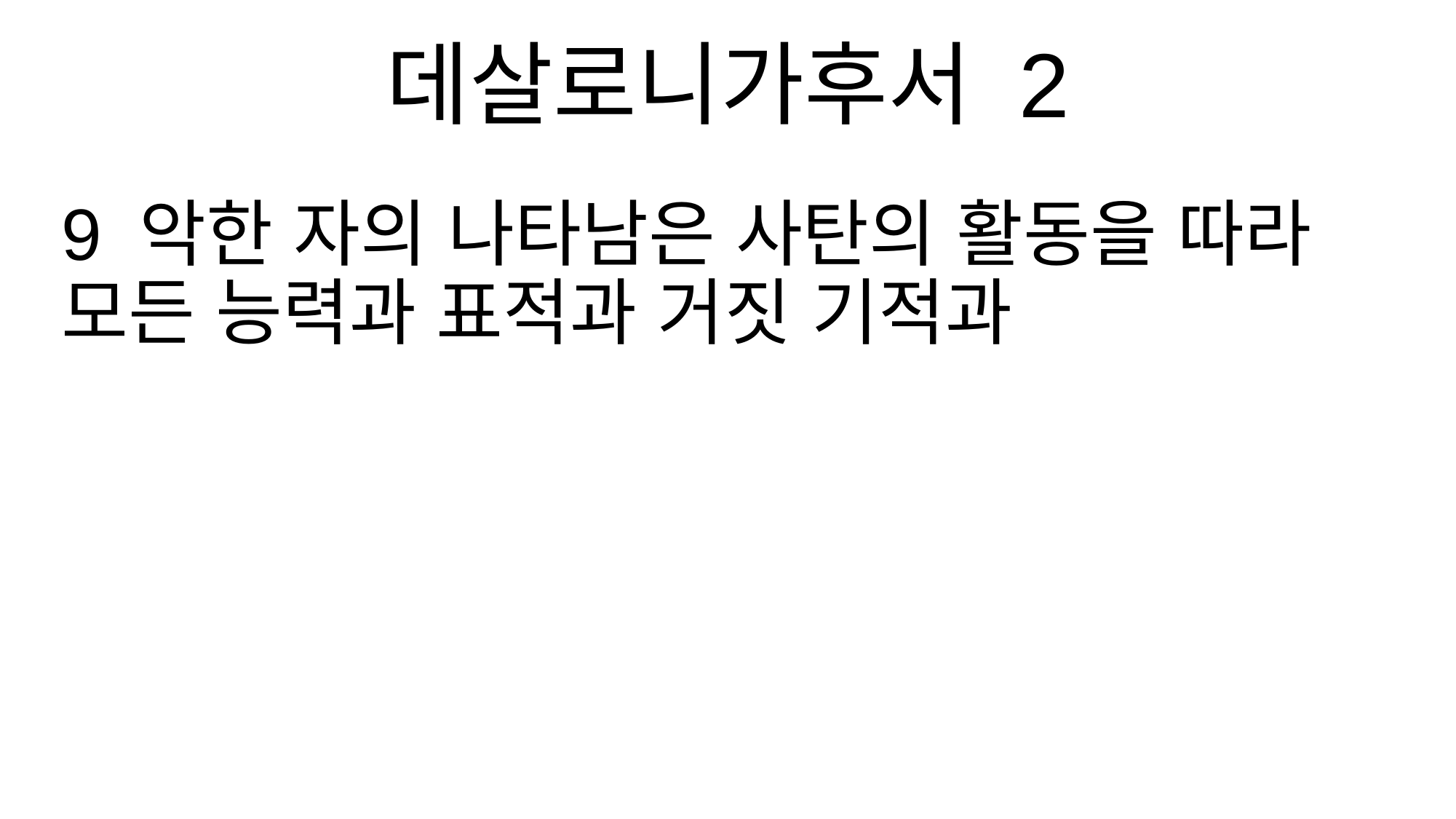

데살로니가후서 2
9 악한 자의 나타남은 사탄의 활동을 따라 모든 능력과 표적과 거짓 기적과